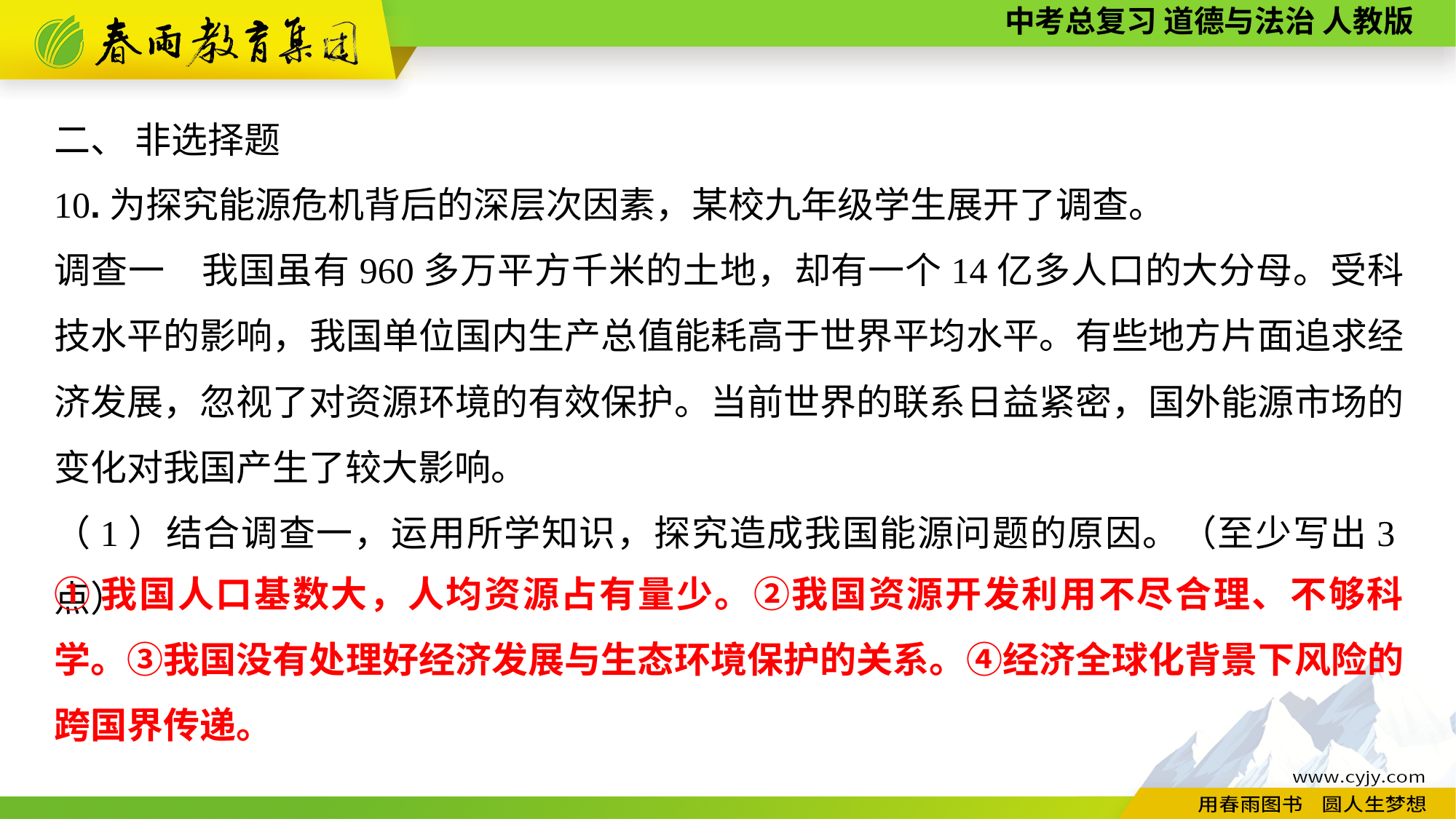

二、 非选择题
10.为探究能源危机背后的深层次因素，某校九年级学生展开了调查。
调查一　我国虽有960多万平方千米的土地，却有一个14亿多人口的大分母。受科技水平的影响，我国单位国内生产总值能耗高于世界平均水平。有些地方片面追求经济发展，忽视了对资源环境的有效保护。当前世界的联系日益紧密，国外能源市场的变化对我国产生了较大影响。
（1）结合调查一，运用所学知识，探究造成我国能源问题的原因。（至少写出3点）
①我国人口基数大，人均资源占有量少。②我国资源开发利用不尽合理、不够科学。③我国没有处理好经济发展与生态环境保护的关系。④经济全球化背景下风险的跨国界传递。